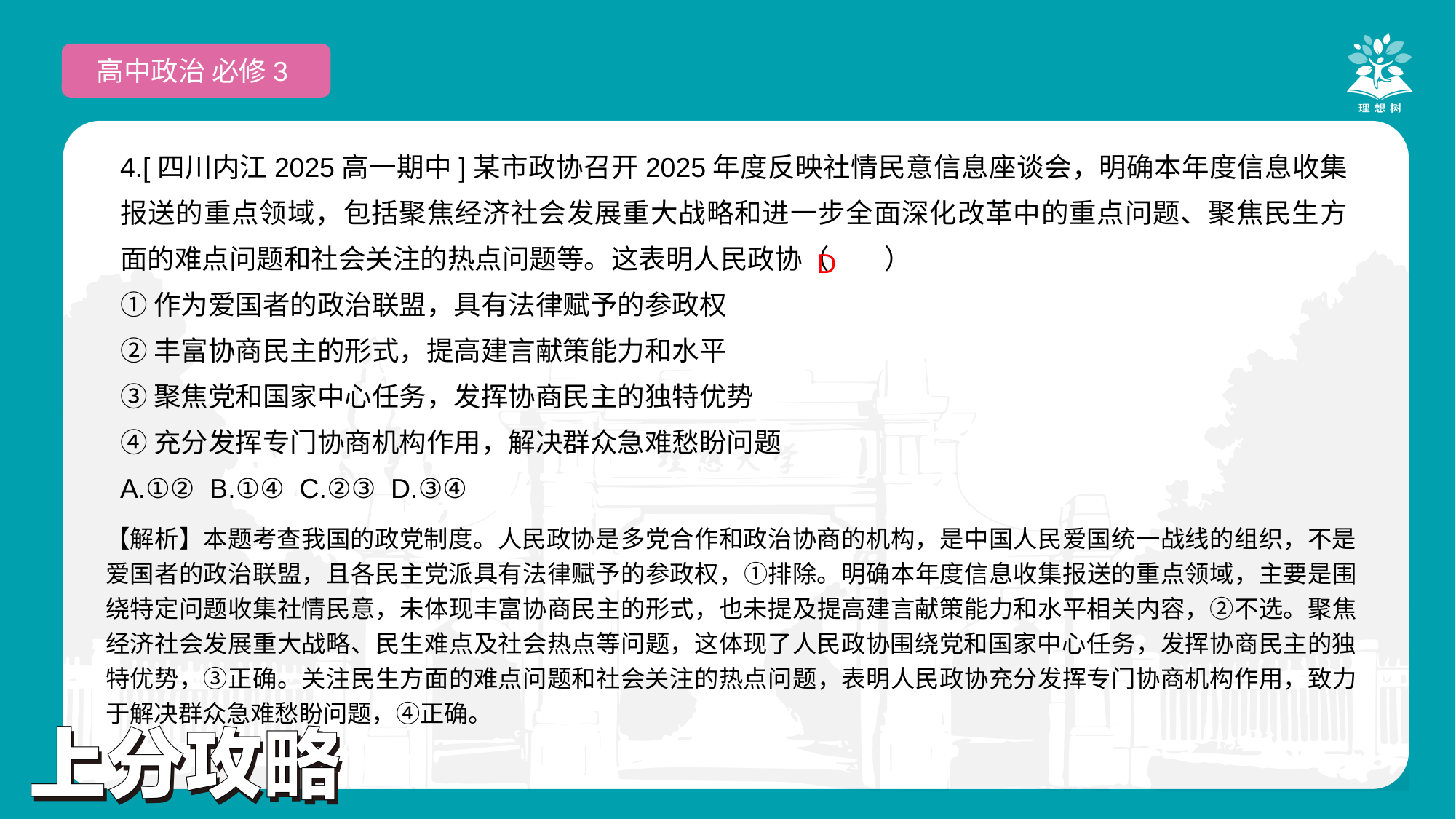

高中政治 必修3
4.[四川内江2025高一期中]某市政协召开2025年度反映社情民意信息座谈会，明确本年度信息收集报送的重点领域，包括聚焦经济社会发展重大战略和进一步全面深化改革中的重点问题、聚焦民生方面的难点问题和社会关注的热点问题等。这表明人民政协（　　）
①作为爱国者的政治联盟，具有法律赋予的参政权
②丰富协商民主的形式，提高建言献策能力和水平
③聚焦党和国家中心任务，发挥协商民主的独特优势
④充分发挥专门协商机构作用，解决群众急难愁盼问题
A.①②  B.①④  C.②③  D.③④
 D
【解析】本题考查我国的政党制度。人民政协是多党合作和政治协商的机构，是中国人民爱国统一战线的组织，不是爱国者的政治联盟，且各民主党派具有法律赋予的参政权，①排除。明确本年度信息收集报送的重点领域，主要是围绕特定问题收集社情民意，未体现丰富协商民主的形式，也未提及提高建言献策能力和水平相关内容，②不选。聚焦经济社会发展重大战略、民生难点及社会热点等问题，这体现了人民政协围绕党和国家中心任务，发挥协商民主的独特优势，③正确。关注民生方面的难点问题和社会关注的热点问题，表明人民政协充分发挥专门协商机构作用，致力于解决群众急难愁盼问题，④正确。